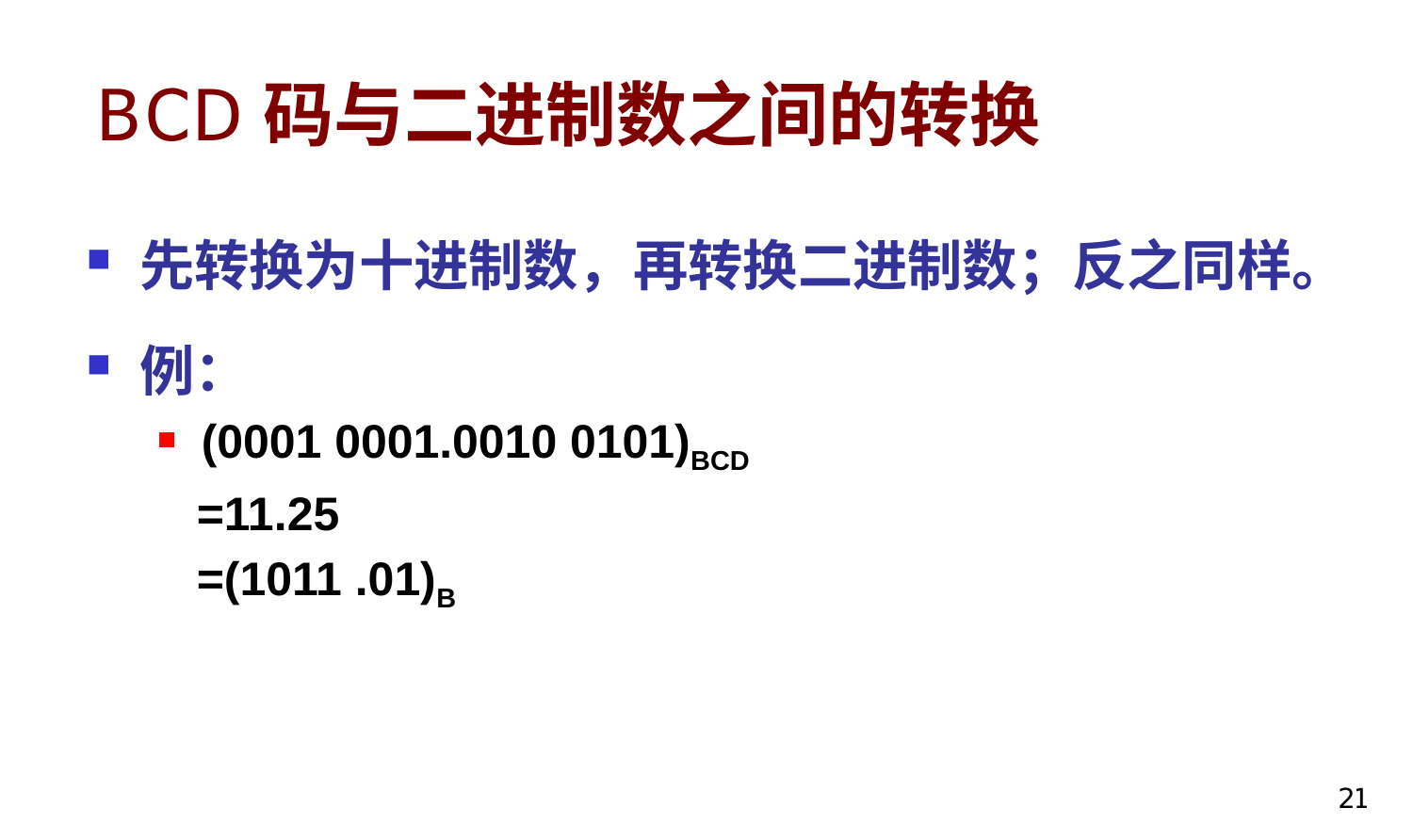

# BCD码与二进制数之间的转换
先转换为十进制数，再转换二进制数；反之同样。
例：
(0001 0001.0010 0101)BCD
   =11.25
   =(1011 .01)B
21